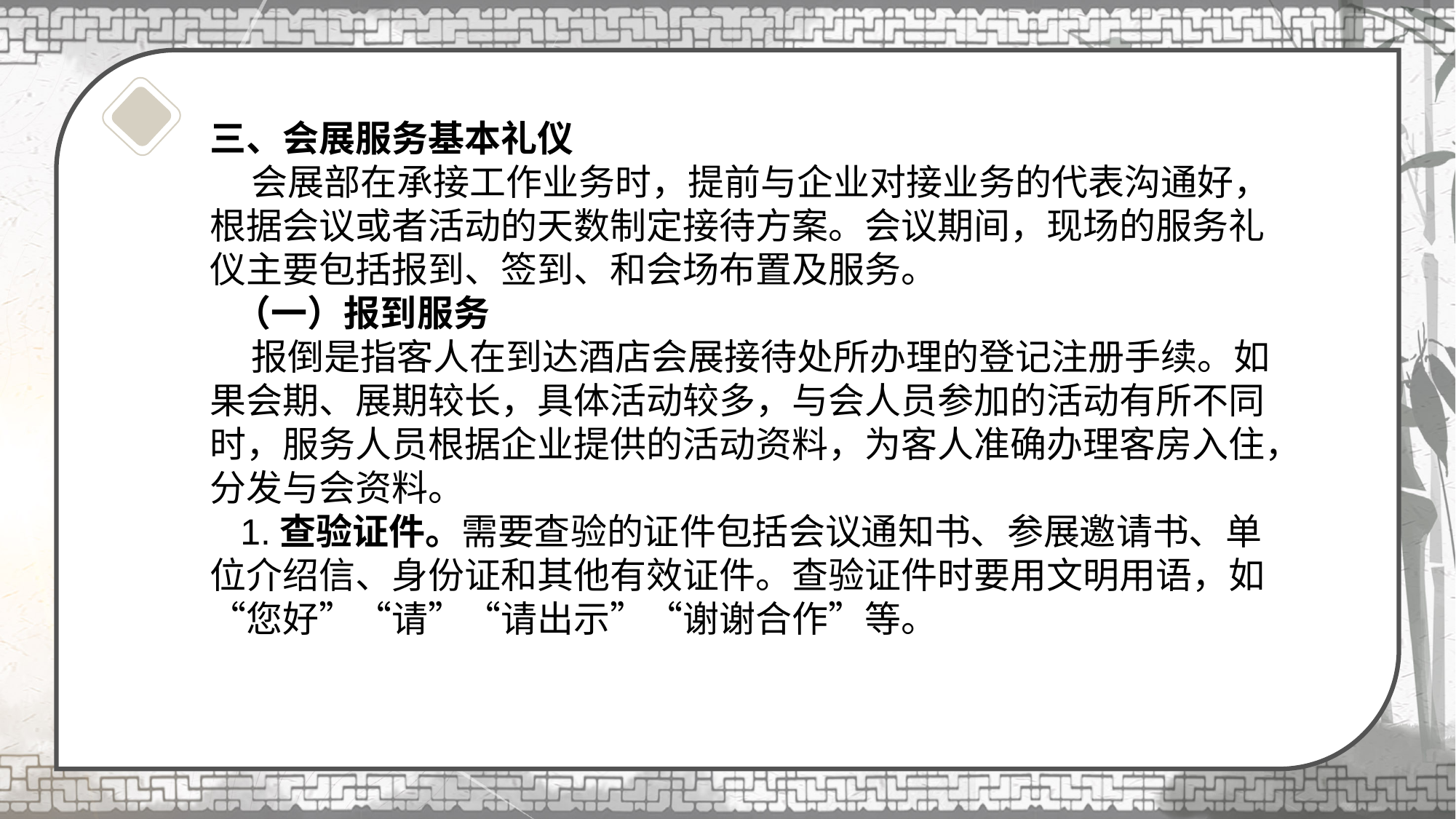

三、会展服务基本礼仪
    会展部在承接工作业务时，提前与企业对接业务的代表沟通好，根据会议或者活动的天数制定接待方案。会议期间，现场的服务礼仪主要包括报到、签到、和会场布置及服务。
  （一）报到服务
    报倒是指客人在到达酒店会展接待处所办理的登记注册手续。如果会期、展期较长，具体活动较多，与会人员参加的活动有所不同时，服务人员根据企业提供的活动资料，为客人准确办理客房入住，分发与会资料。
   1.查验证件。需要查验的证件包括会议通知书、参展邀请书、单位介绍信、身份证和其他有效证件。查验证件时要用文明用语，如“您好”“请”“请出示”“谢谢合作”等。